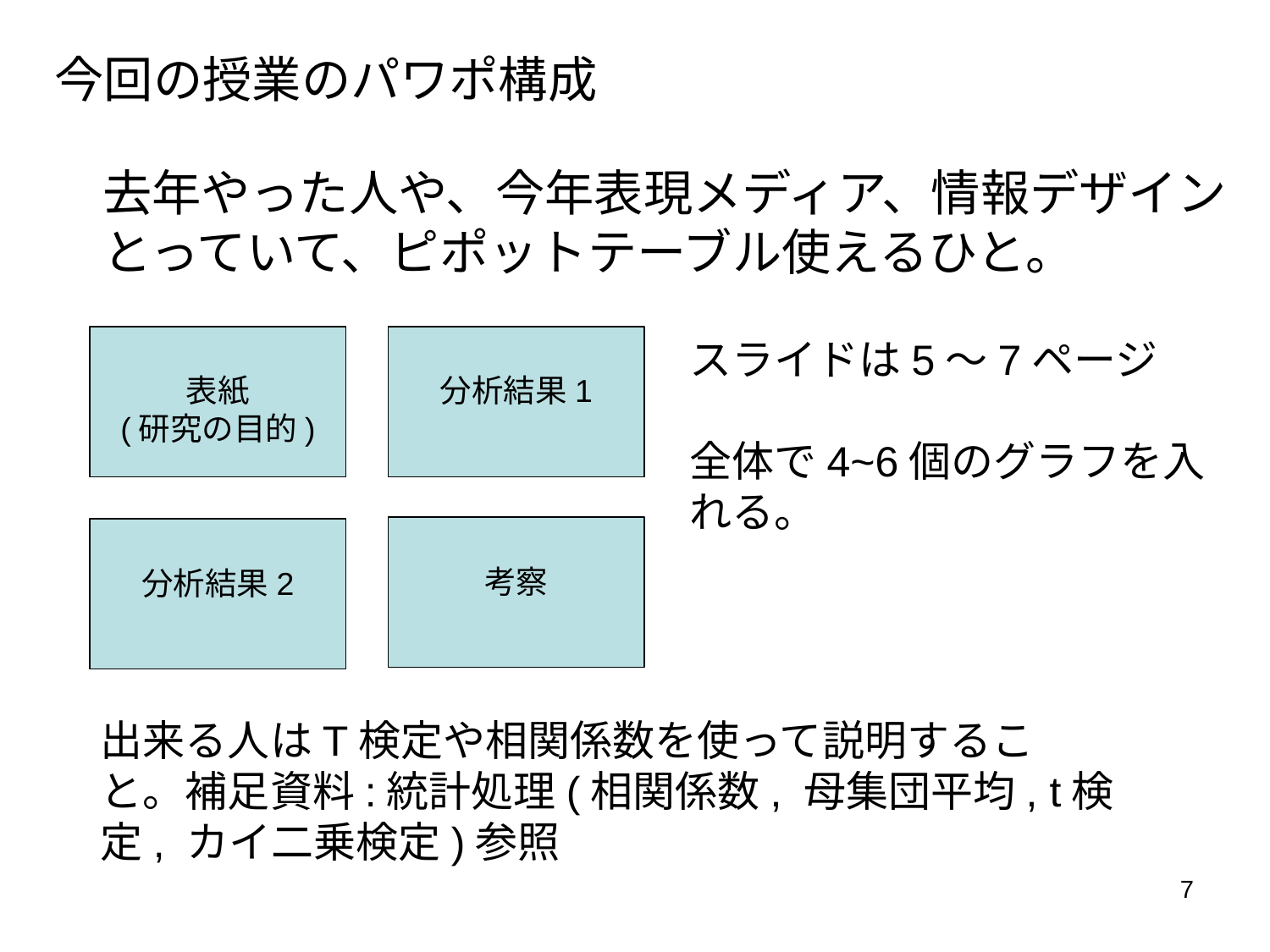

今回の授業のパワポ構成
去年やった人や、今年表現メディア、情報デザインとっていて、ピポットテーブル使えるひと。

表紙
(研究の目的)

分析結果1
スライドは5～7ページ

全体で4~6個のグラフを入れる。

考察

分析結果2
出来る人はT検定や相関係数を使って説明すること。補足資料:統計処理(相関係数, 母集団平均, t検定, カイ二乗検定)参照
7